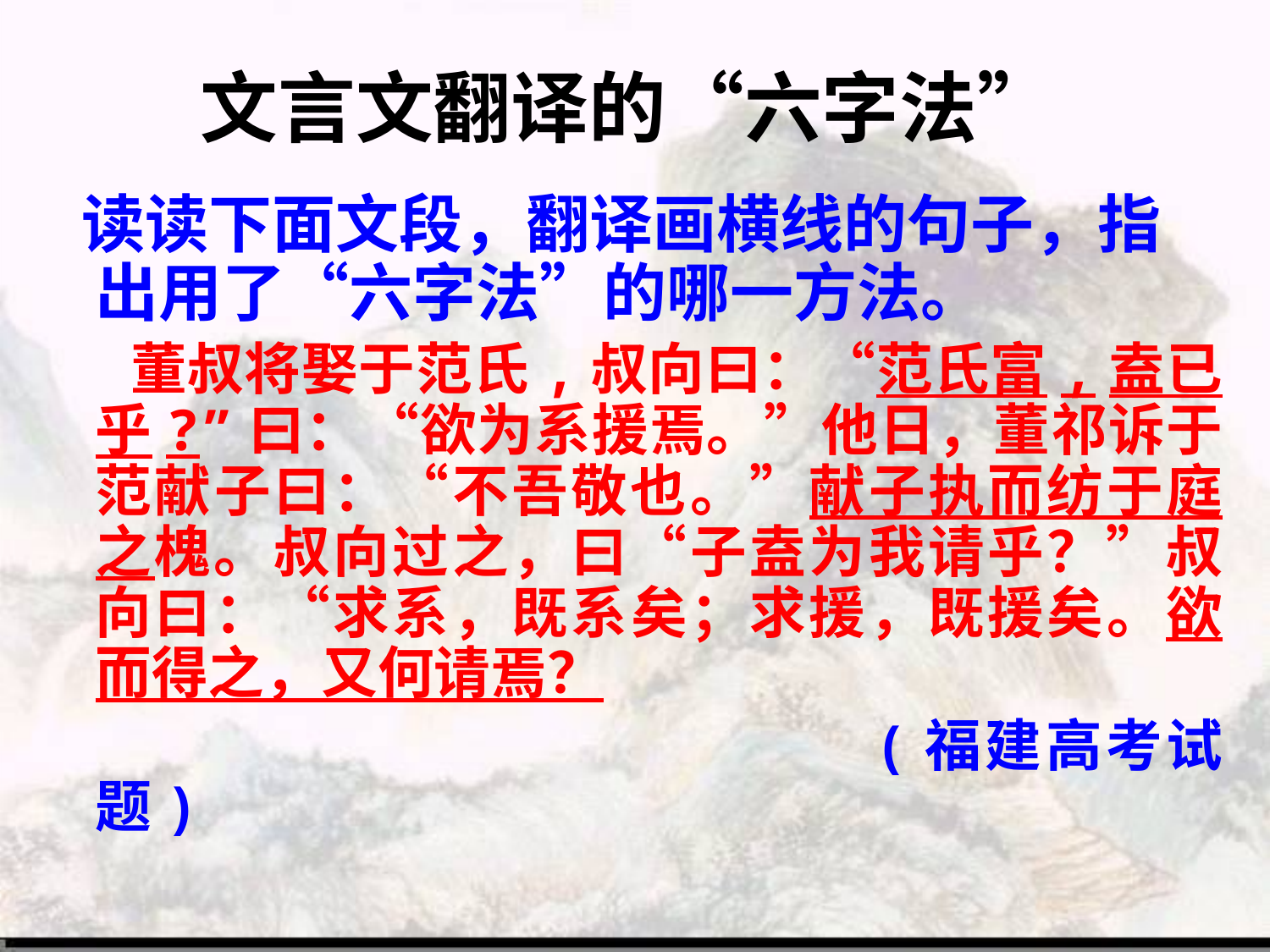

# 文言文翻译的“六字法”
  读读下面文段，翻译画横线的句子，指出用了“六字法”的哪一方法。
      董叔将娶于范氏,叔向曰：“范氏富,盍已乎?”曰：“欲为系援焉。”他日，董祁诉于范献子曰：“不吾敬也。”献子执而纺于庭之槐。叔向过之，曰“子盍为我请乎？”叔向曰：“求系，既系矣；求援，既援矣。欲而得之，又何请焉？
                      (福建高考试题)